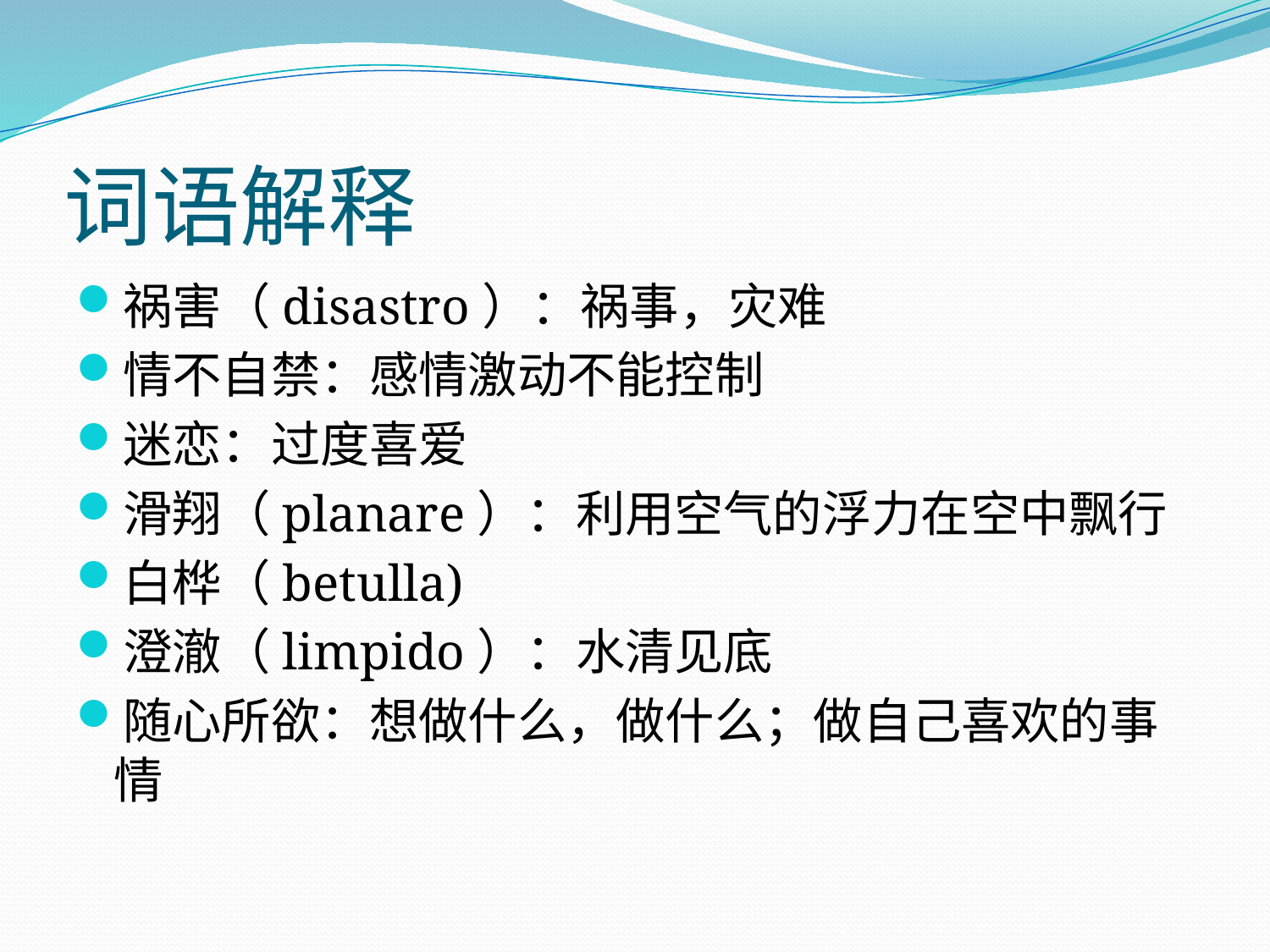

# 词语解释
祸害（disastro）：祸事，灾难
情不自禁：感情激动不能控制
迷恋：过度喜爱
滑翔（planare）：利用空气的浮力在空中飘行
白桦（betulla)
澄澈（limpido）：水清见底
随心所欲：想做什么，做什么；做自己喜欢的事情